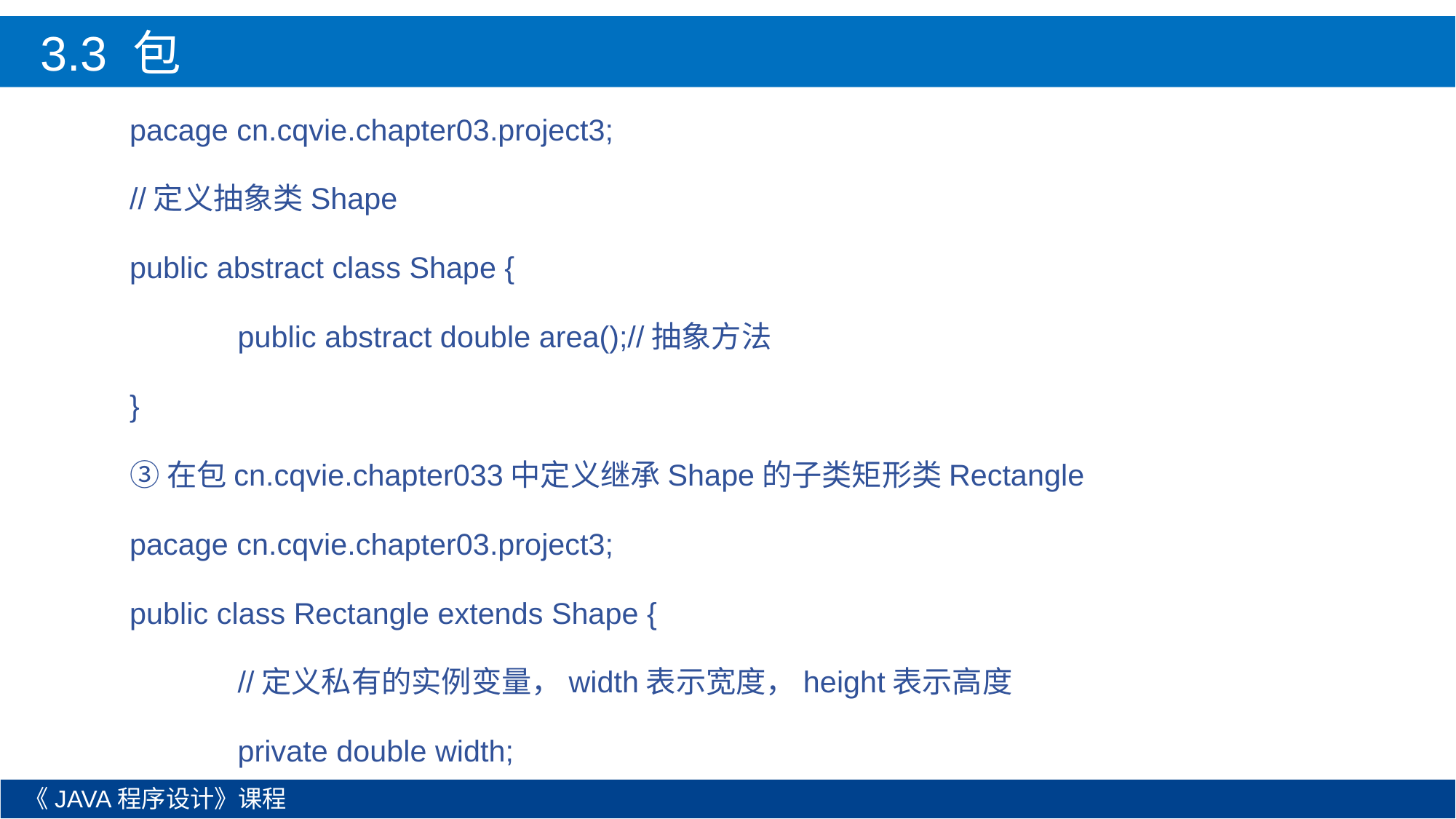

3.3 包
pacage cn.cqvie.chapter03.project3;
//定义抽象类Shape
public abstract class Shape {
	public abstract double area();//抽象方法
}
③在包cn.cqvie.chapter033中定义继承Shape的子类矩形类Rectangle
pacage cn.cqvie.chapter03.project3;
public class Rectangle extends Shape {
	//定义私有的实例变量，width表示宽度，height表示高度
	private double width;

《JAVA程序设计》课程